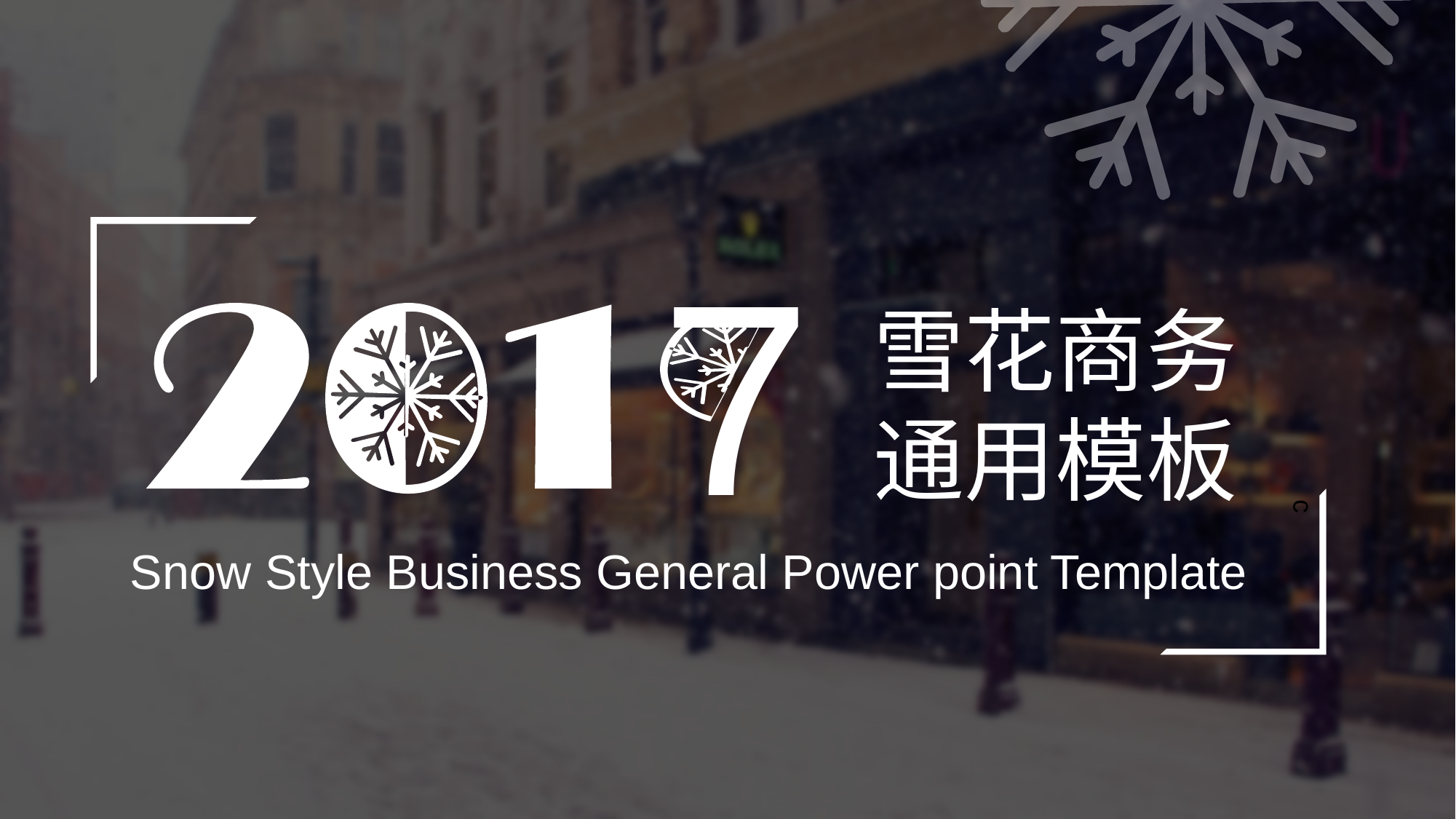

7

雪花商务通用模板
c
Snow Style Business General Power point Template